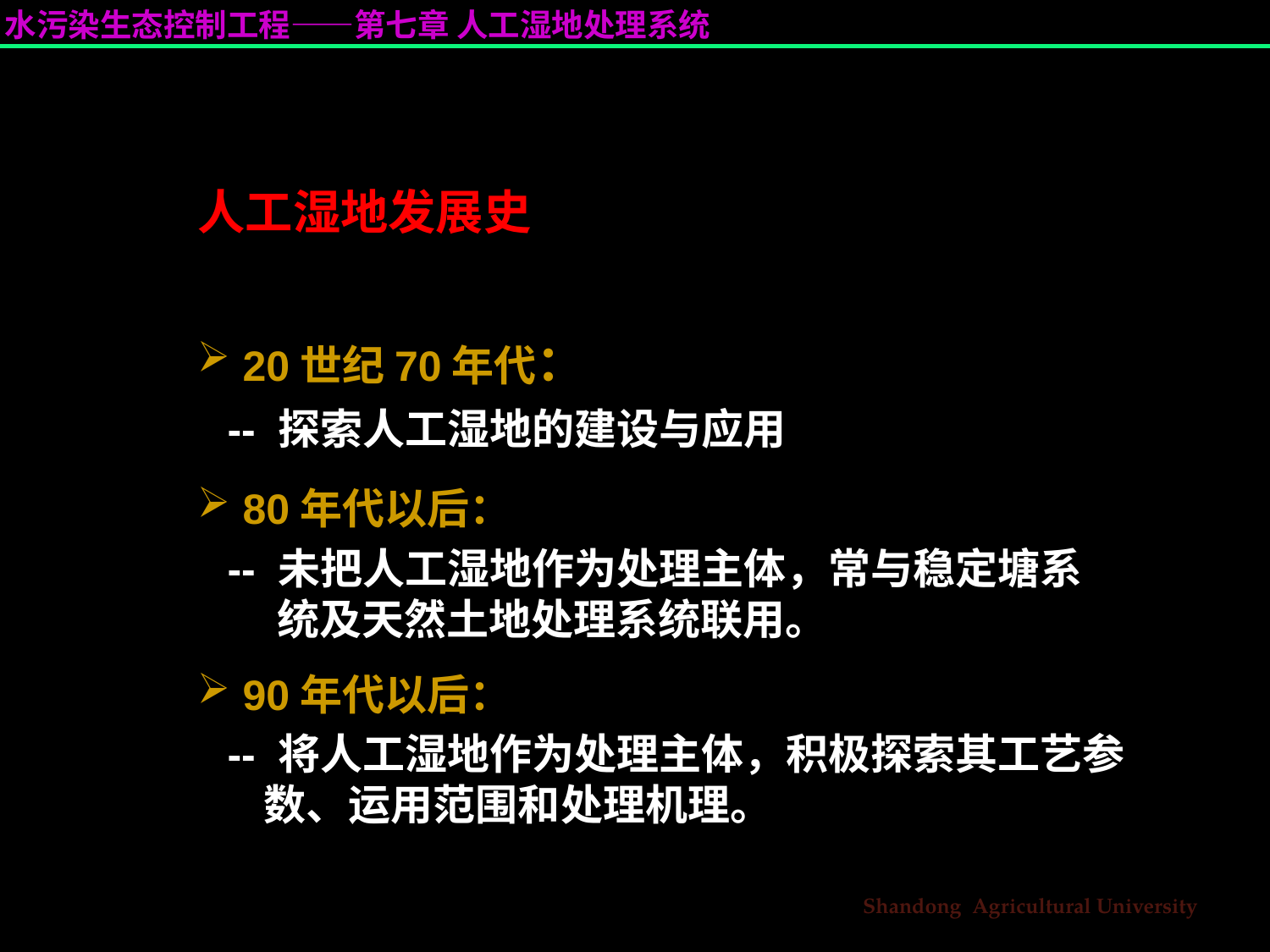

人工湿地发展史
 20世纪70年代：
-- 探索人工湿地的建设与应用
 80年代以后：
-- 未把人工湿地作为处理主体，常与稳定塘系统及天然土地处理系统联用。
 90年代以后：
-- 将人工湿地作为处理主体，积极探索其工艺参数、运用范围和处理机理。